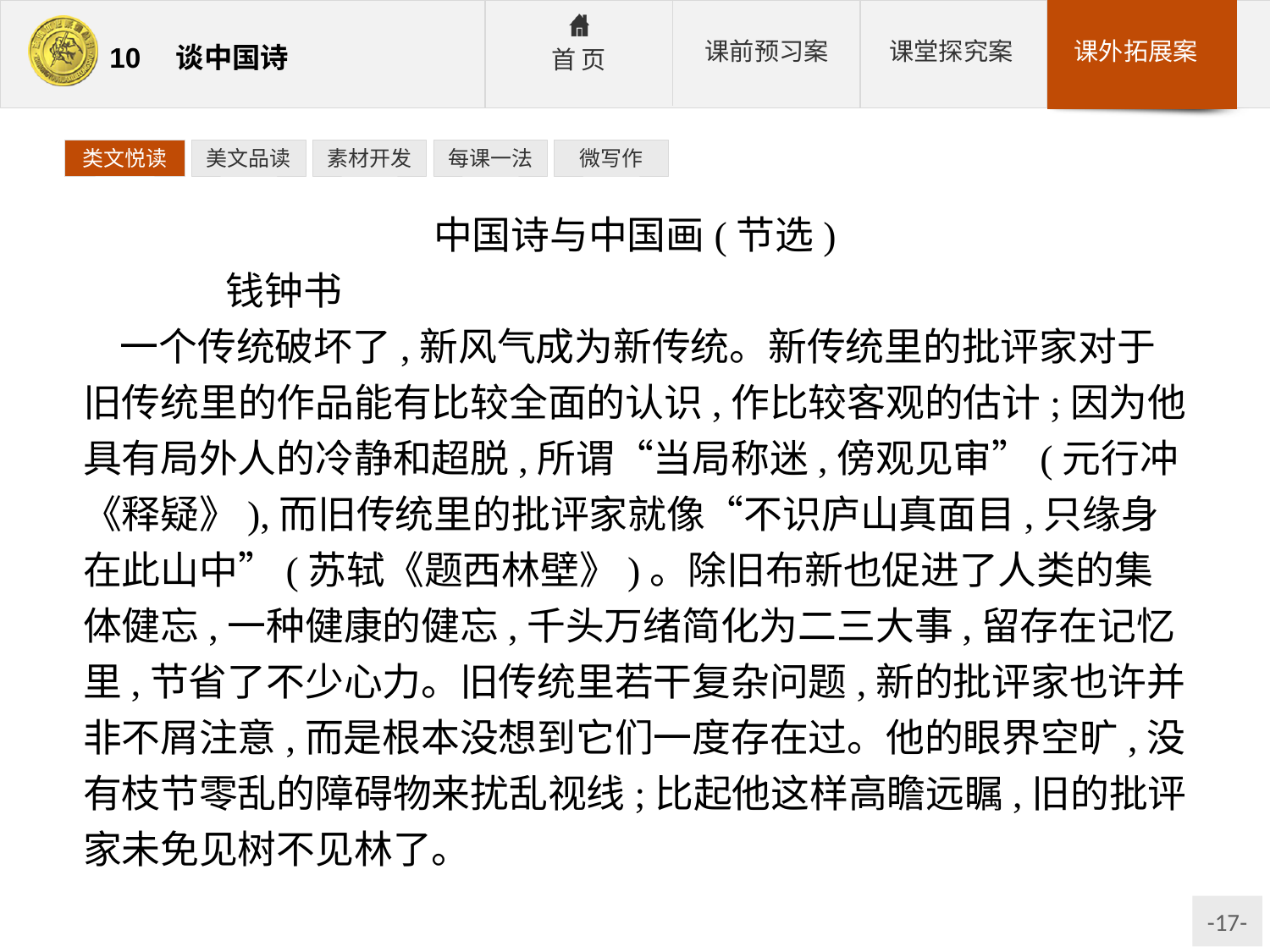

类文悦读
美文品读
素材开发
每课一法
微写作
中国诗与中国画(节选)
	钱钟书
一个传统破坏了,新风气成为新传统。新传统里的批评家对于旧传统里的作品能有比较全面的认识,作比较客观的估计;因为他具有局外人的冷静和超脱,所谓“当局称迷,傍观见审”(元行冲《释疑》),而旧传统里的批评家就像“不识庐山真面目,只缘身在此山中”(苏轼《题西林壁》)。除旧布新也促进了人类的集体健忘,一种健康的健忘,千头万绪简化为二三大事,留存在记忆里,节省了不少心力。旧传统里若干复杂问题,新的批评家也许并非不屑注意,而是根本没想到它们一度存在过。他的眼界空旷,没有枝节零乱的障碍物来扰乱视线;比起他这样高瞻远瞩,旧的批评家未免见树不见林了。